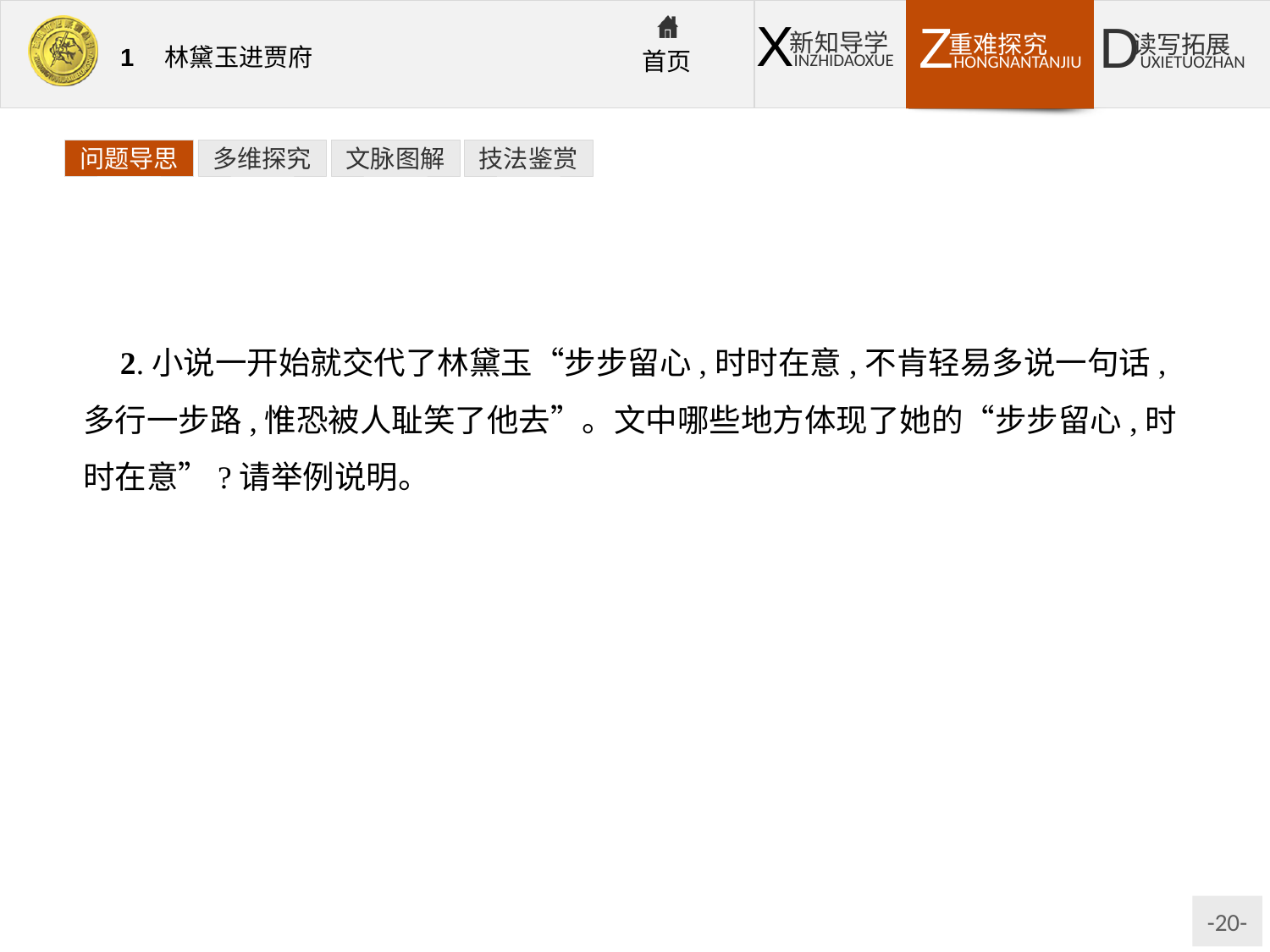

问题导思
多维探究
文脉图解
技法鉴赏
2.小说一开始就交代了林黛玉“步步留心,时时在意,不肯轻易多说一句话,多行一步路,惟恐被人耻笑了他去”。文中哪些地方体现了她的“步步留心,时时在意”?请举例说明。
提示:①在邢夫人处,邢夫人“苦留”她吃晚饭,她婉言谢绝了;②在王夫人房中,连坐在哪里都非常细心,绝不轻易从事;③在贾母房中吃饭时,十分推让;④关于读书的问题,前后回答不一致。